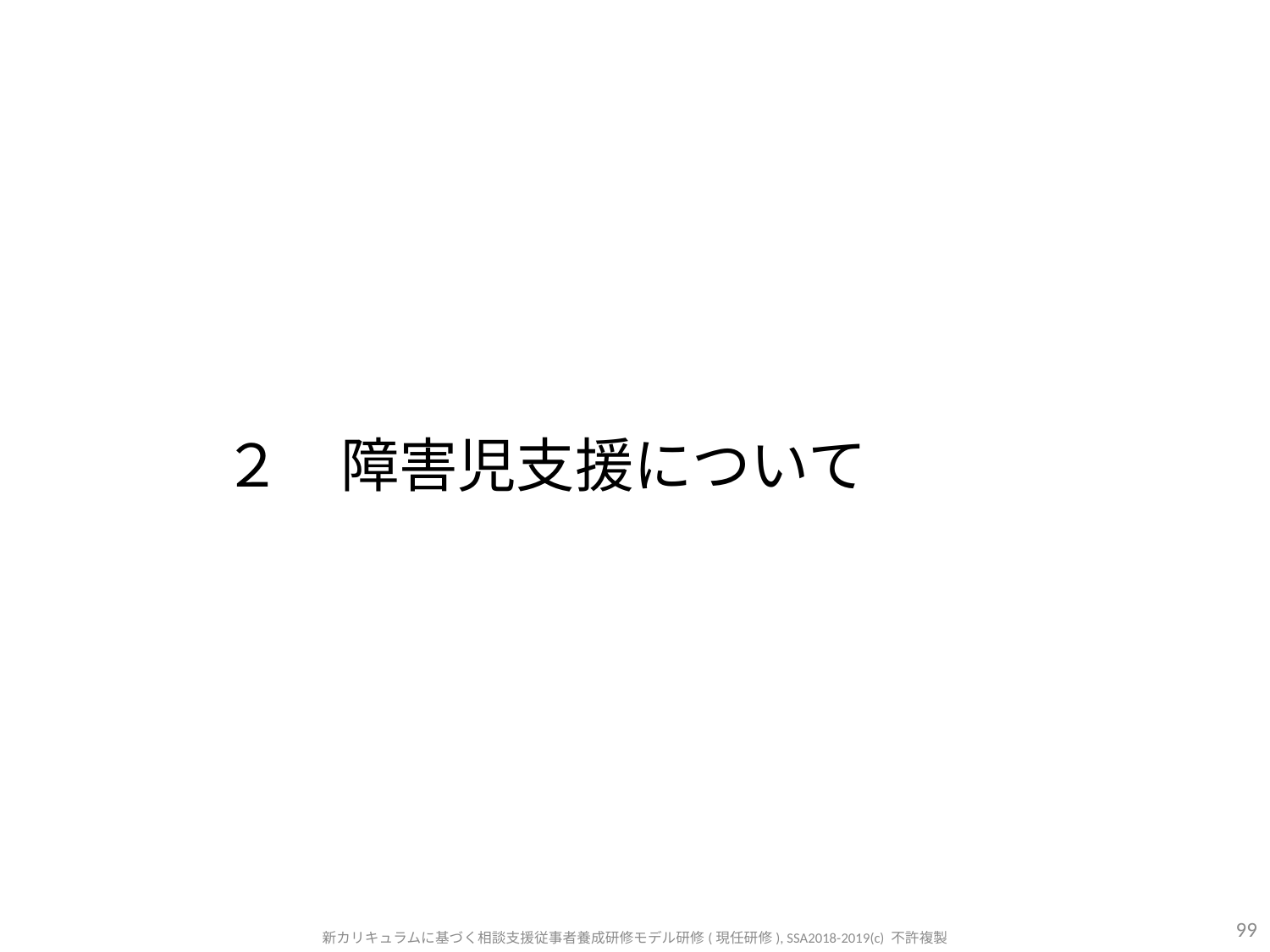

# ２　障害児支援について
99
新カリキュラムに基づく相談支援従事者養成研修モデル研修(現任研修), SSA2018-2019(c) 不許複製